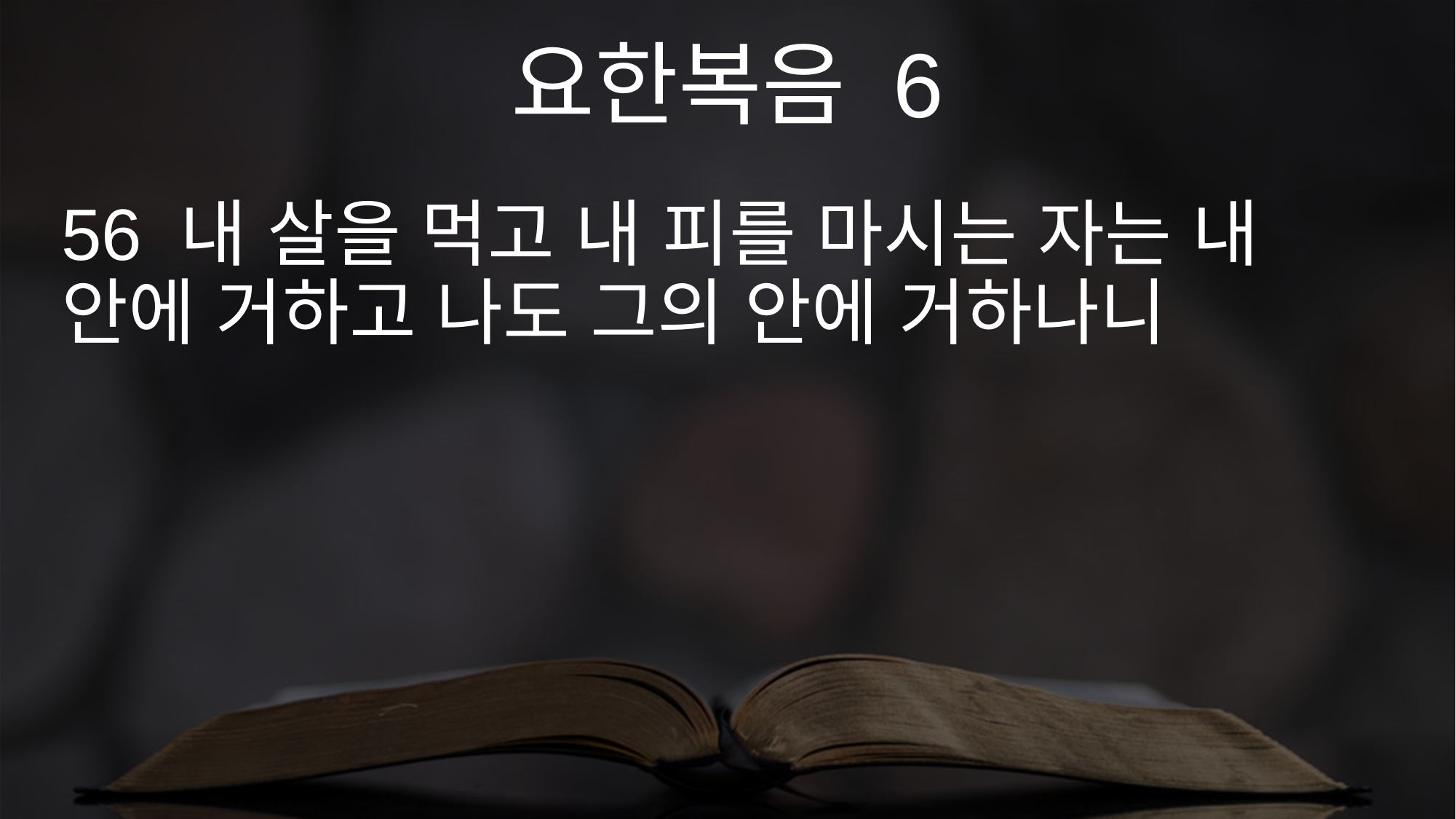

요한복음 6
56 내 살을 먹고 내 피를 마시는 자는 내 안에 거하고 나도 그의 안에 거하나니